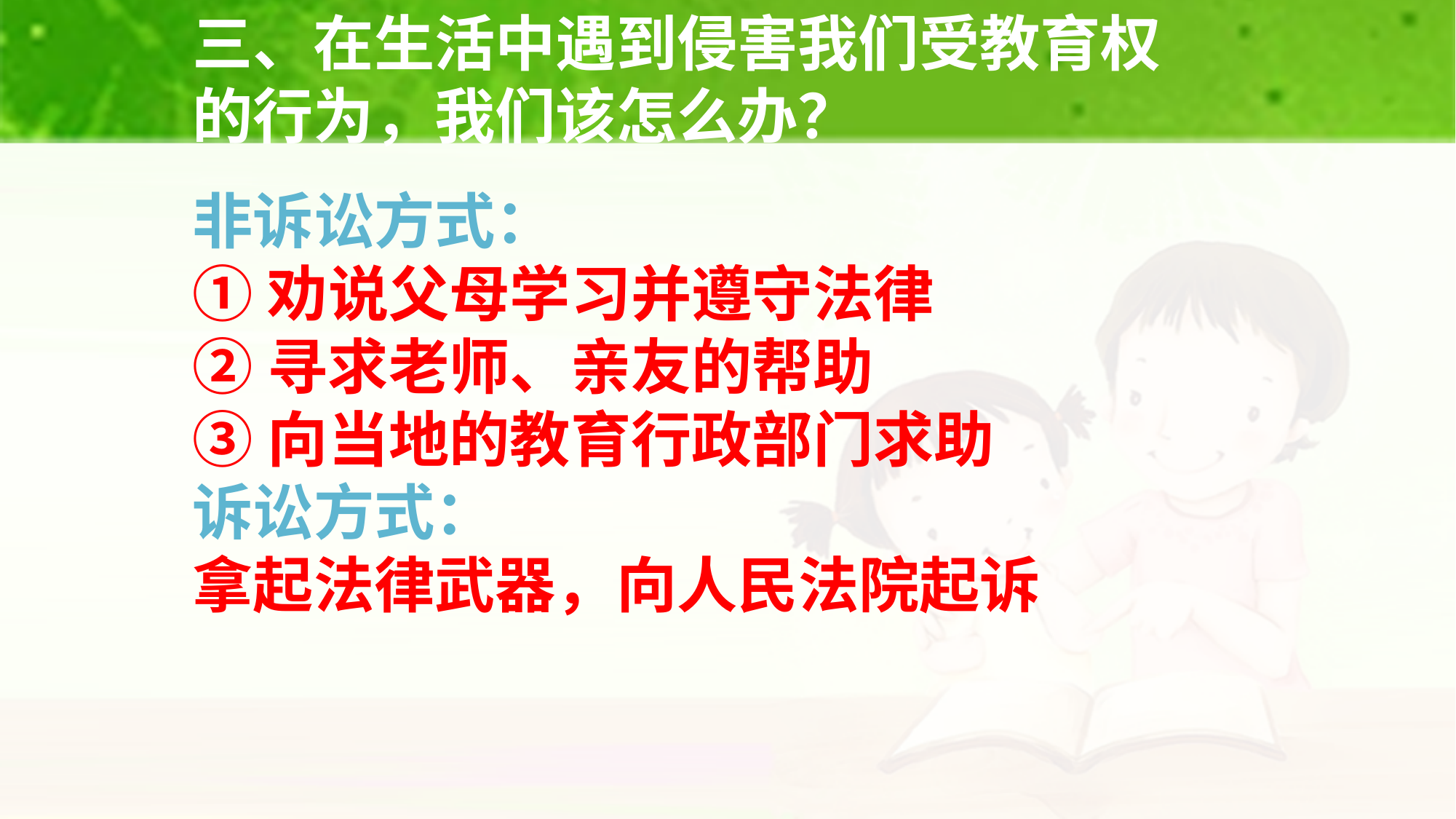

三、在生活中遇到侵害我们受教育权
的行为，我们该怎么办？

非诉讼方式：
①劝说父母学习并遵守法律
②寻求老师、亲友的帮助
③向当地的教育行政部门求助
诉讼方式：
拿起法律武器，向人民法院起诉